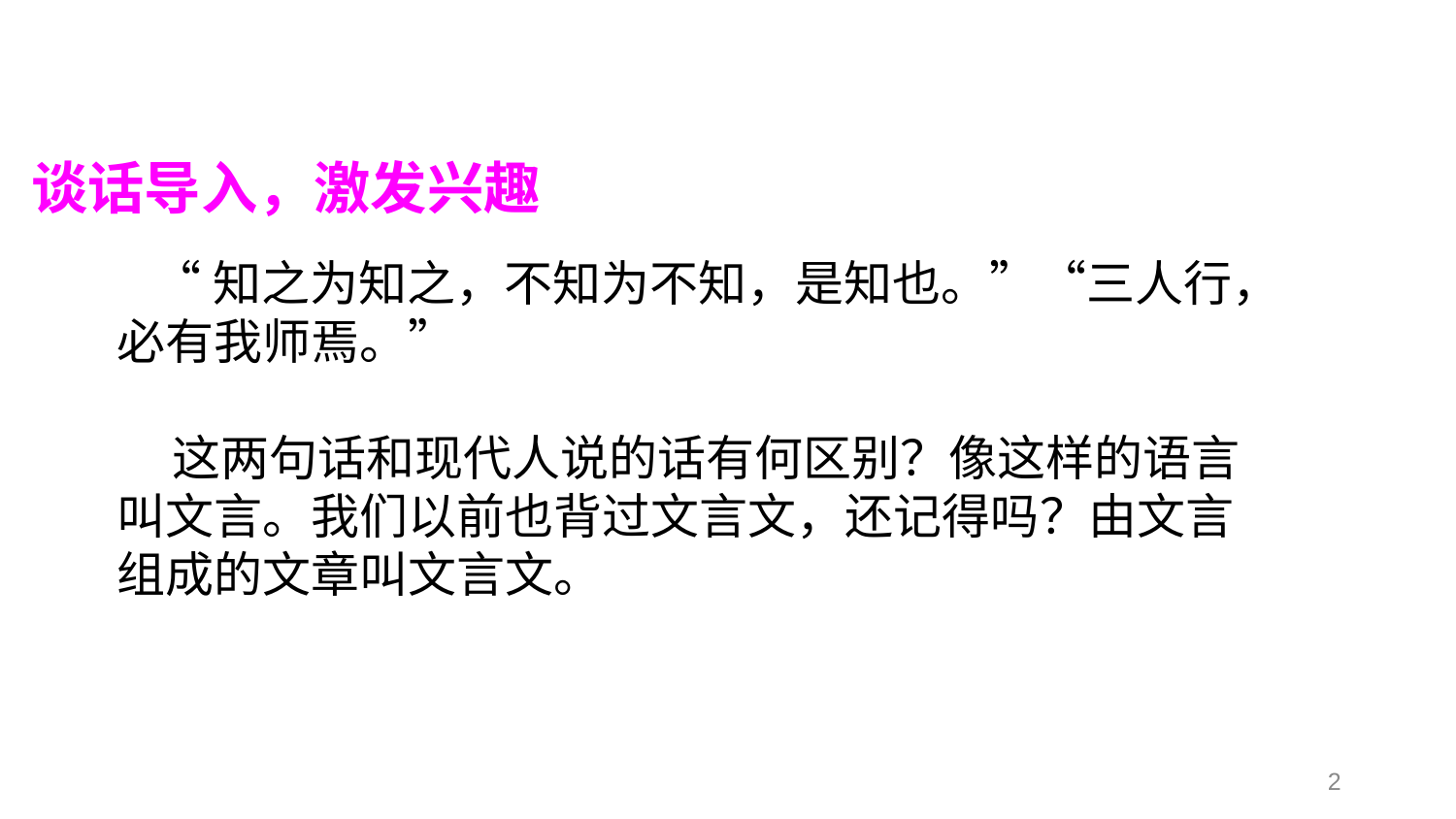

谈话导入，激发兴趣
    “知之为知之，不知为不知，是知也。”“三人行，必有我师焉。”

    这两句话和现代人说的话有何区别？像这样的语言叫文言。我们以前也背过文言文，还记得吗？由文言组成的文章叫文言文。
2